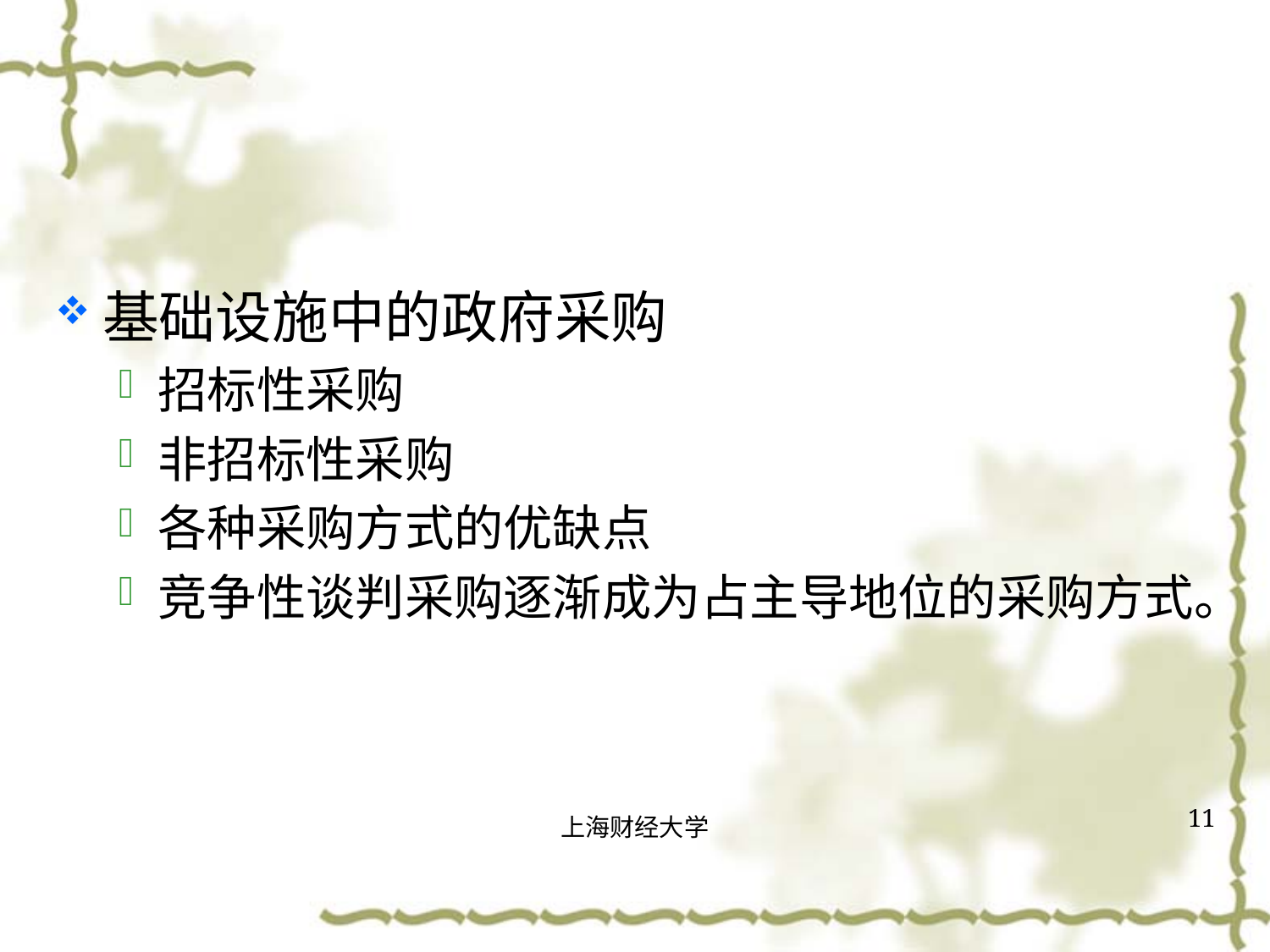

#
基础设施中的政府采购
招标性采购
非招标性采购
各种采购方式的优缺点
竞争性谈判采购逐渐成为占主导地位的采购方式。
11
上海财经大学